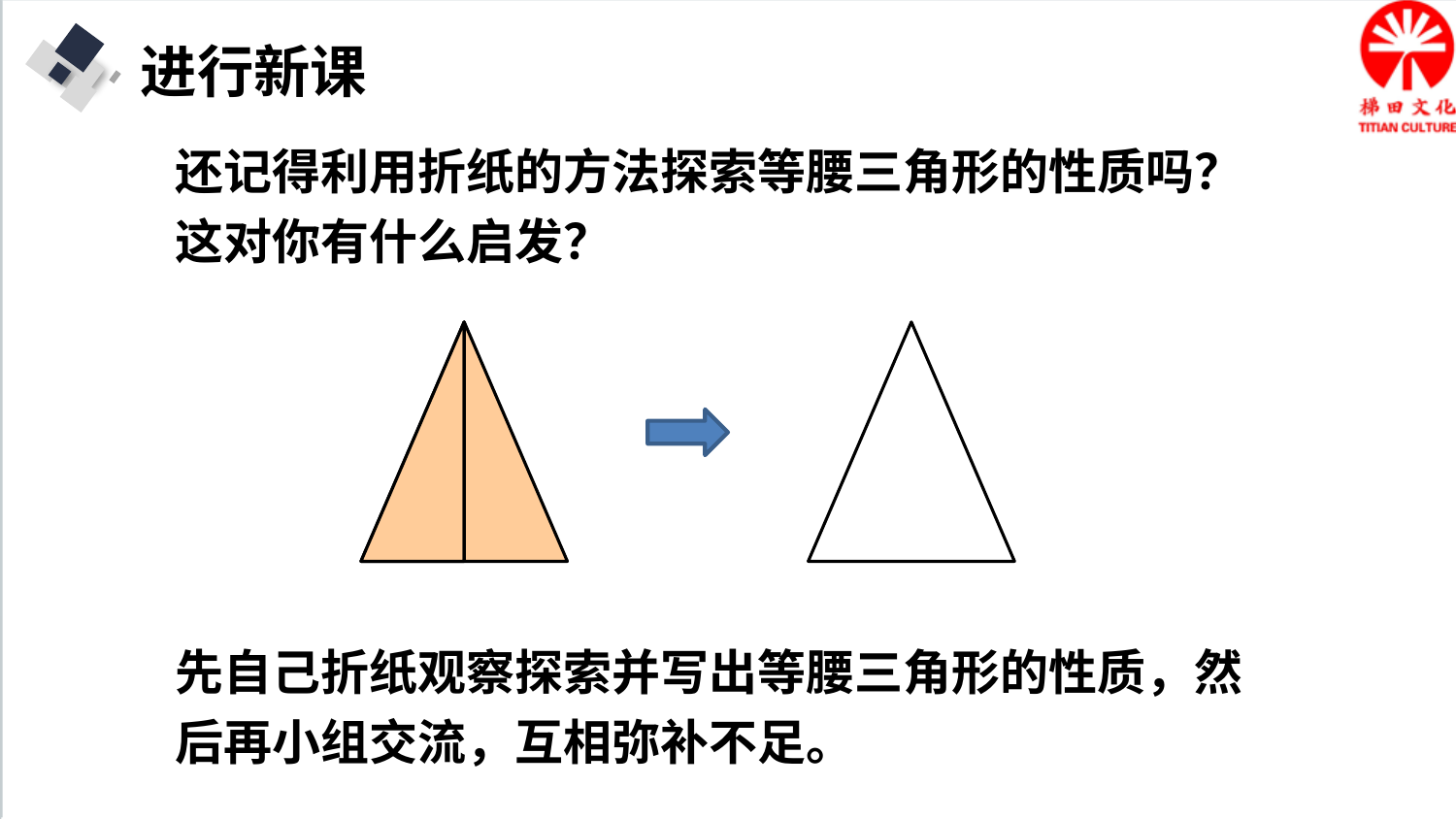

进行新课
还记得利用折纸的方法探索等腰三角形的性质吗？这对你有什么启发？

先自己折纸观察探索并写出等腰三角形的性质，然后再小组交流，互相弥补不足。